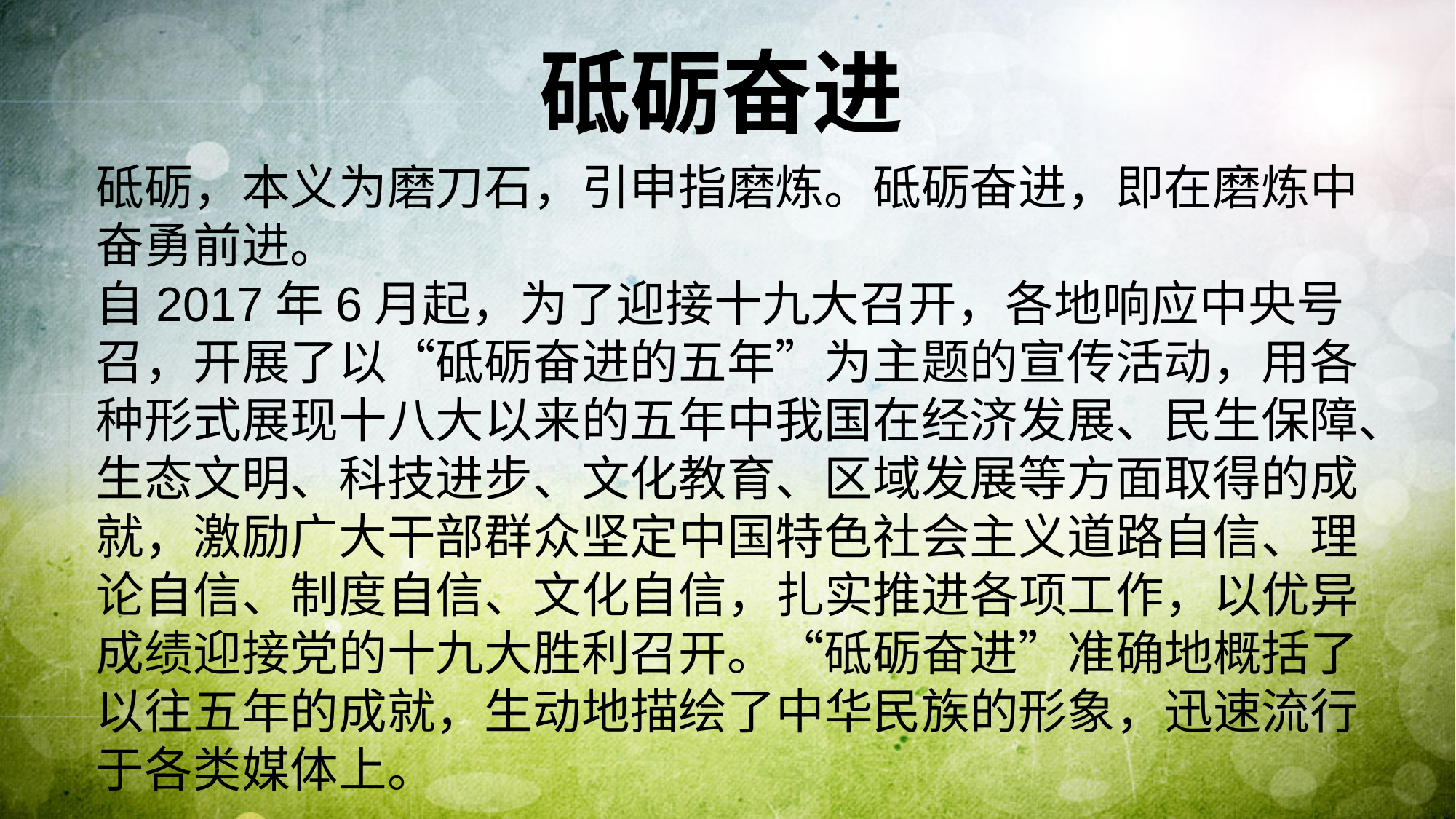

砥砺奋进
砥砺，本义为磨刀石，引申指磨炼。砥砺奋进，即在磨炼中奋勇前进。
自2017年6月起，为了迎接十九大召开，各地响应中央号召，开展了以“砥砺奋进的五年”为主题的宣传活动，用各种形式展现十八大以来的五年中我国在经济发展、民生保障、生态文明、科技进步、文化教育、区域发展等方面取得的成就，激励广大干部群众坚定中国特色社会主义道路自信、理论自信、制度自信、文化自信，扎实推进各项工作，以优异成绩迎接党的十九大胜利召开。“砥砺奋进”准确地概括了以往五年的成就，生动地描绘了中华民族的形象，迅速流行于各类媒体上。